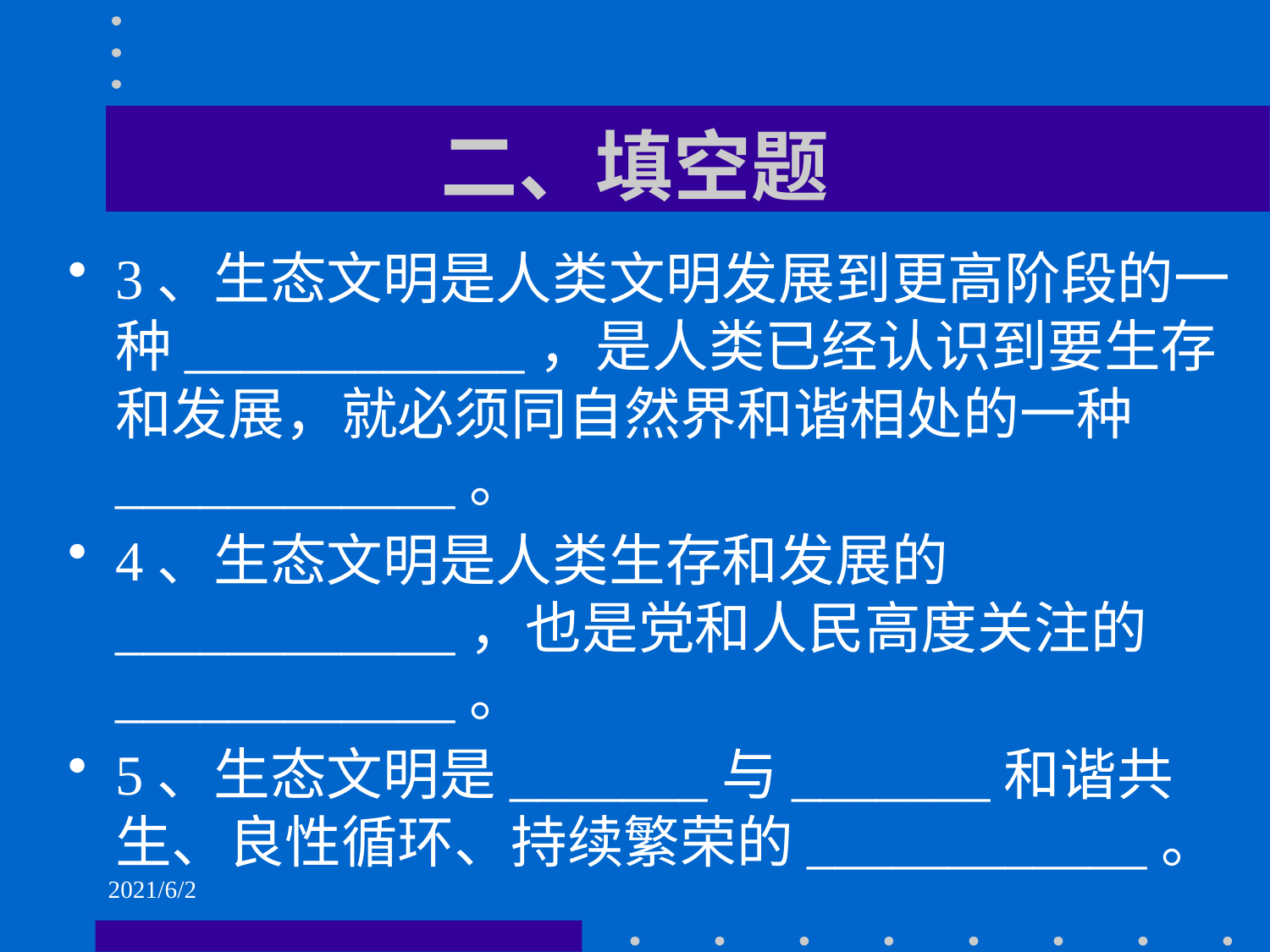

# 二、填空题
3、生态文明是人类文明发展到更高阶段的一种____________，是人类已经认识到要生存和发展，就必须同自然界和谐相处的一种____________。
4、生态文明是人类生存和发展的____________，也是党和人民高度关注的____________。
5、生态文明是_______与_______和谐共生、良性循环、持续繁荣的____________。
2021/6/2